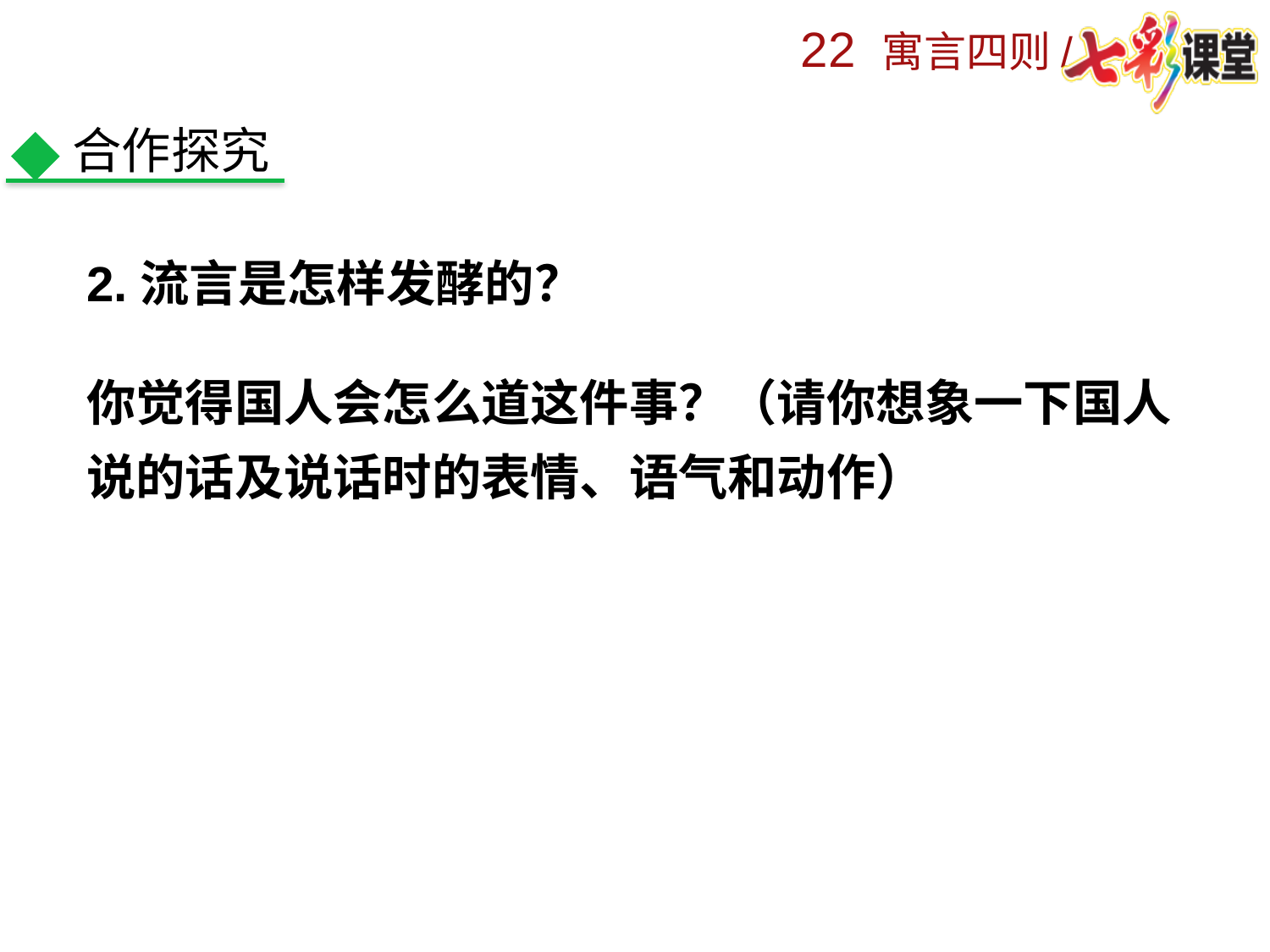

合作探究

2.流言是怎样发酵的？
你觉得国人会怎么道这件事？（请你想象一下国人说的话及说话时的表情、语气和动作）